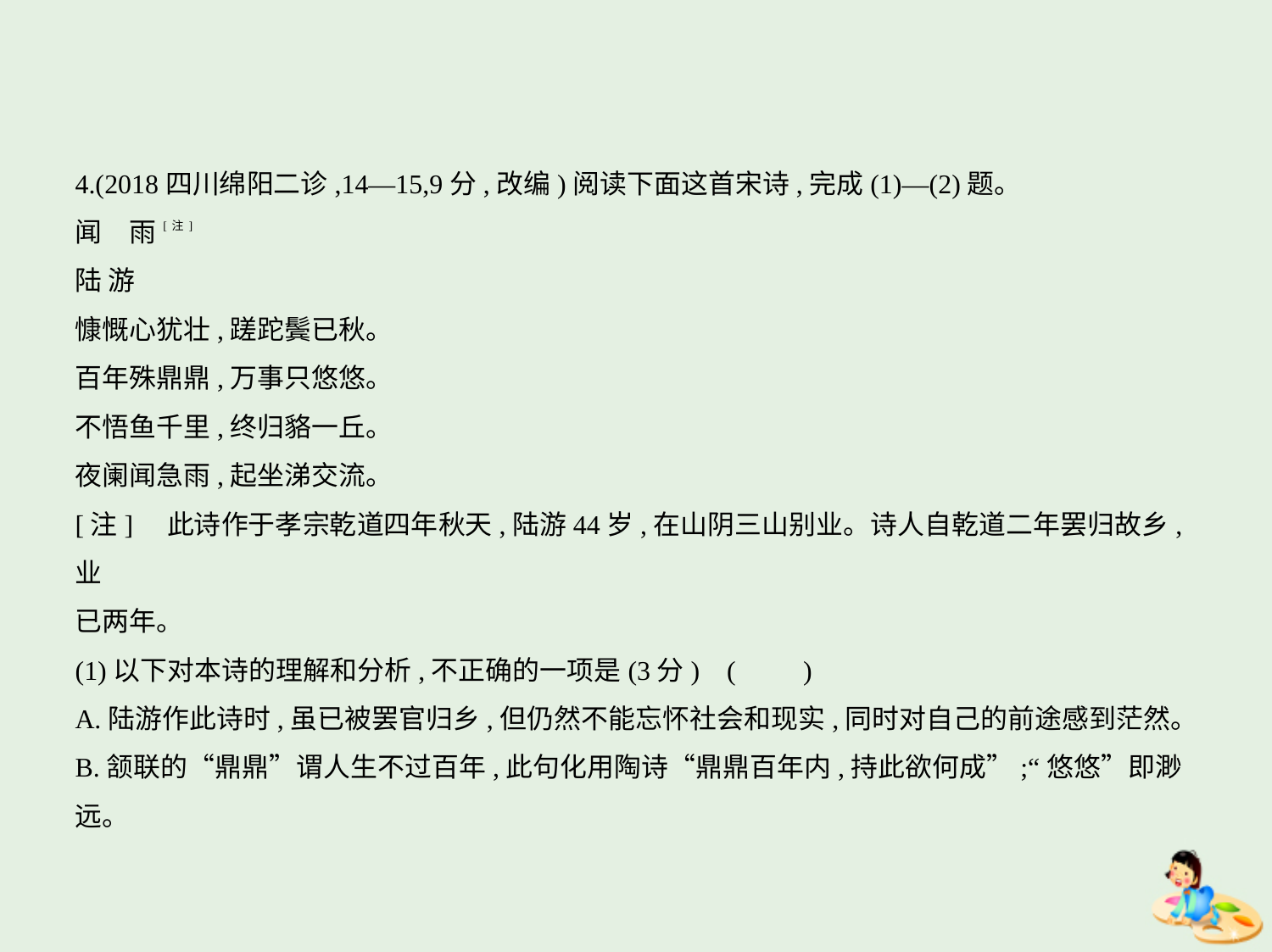

4.(2018四川绵阳二诊,14—15,9分,改编)阅读下面这首宋诗,完成(1)—(2)题。
闻　雨[注]
陆 游
慷慨心犹壮,蹉跎鬓已秋。
百年殊鼎鼎,万事只悠悠。
不悟鱼千里,终归貉一丘。
夜阑闻急雨,起坐涕交流。
[注]　此诗作于孝宗乾道四年秋天,陆游44岁,在山阴三山别业。诗人自乾道二年罢归故乡,业
已两年。
(1)以下对本诗的理解和分析,不正确的一项是(3分) (　　)
A.陆游作此诗时,虽已被罢官归乡,但仍然不能忘怀社会和现实,同时对自己的前途感到茫然。
B.颔联的“鼎鼎”谓人生不过百年,此句化用陶诗“鼎鼎百年内,持此欲何成”;“悠悠”即渺远。